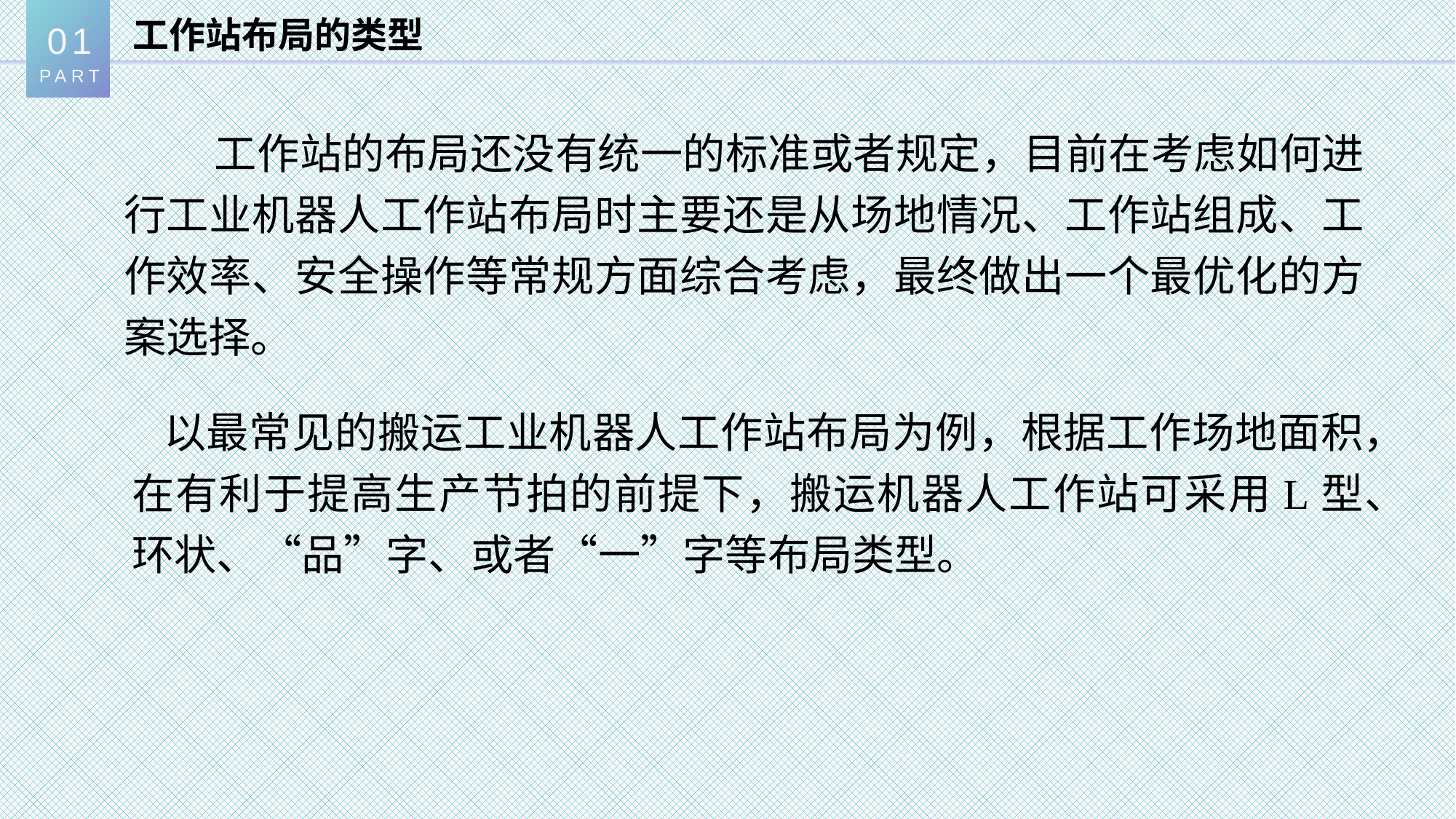

01
PART
工作站布局的类型

     工作站的布局还没有统一的标准或者规定，目前在考虑如何进行工业机器人工作站布局时主要还是从场地情况、工作站组成、工作效率、安全操作等常规方面综合考虑，最终做出一个最优化的方案选择。
以最常见的搬运工业机器人工作站布局为例，根据工作场地面积，在有利于提高生产节拍的前提下，搬运机器人工作站可采用L型、环状、“品”字、或者“一”字等布局类型。